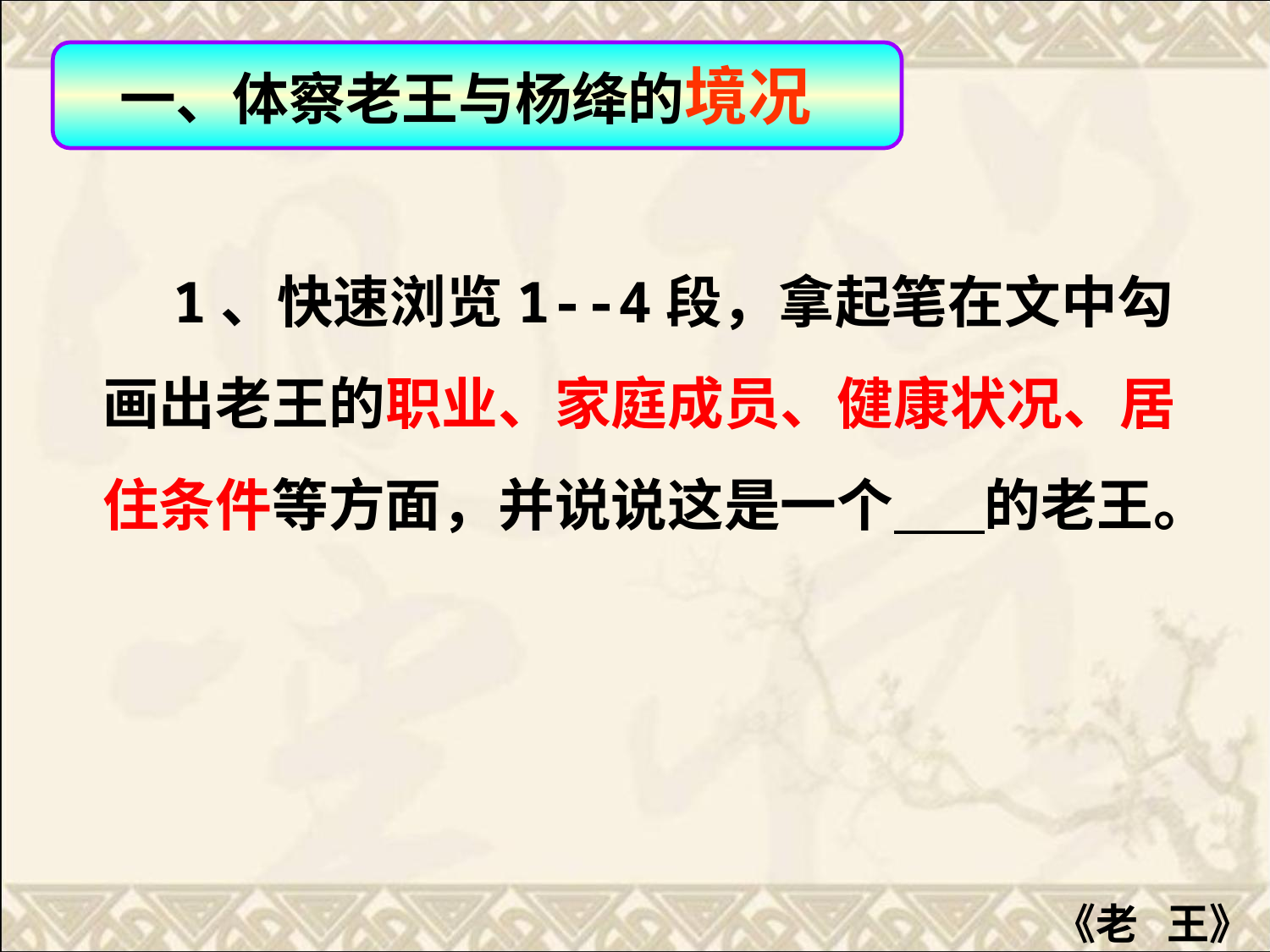

一、体察老王与杨绛的境况

      1、快速浏览1--4段，拿起笔在文中勾画出老王的职业、家庭成员、健康状况、居住条件等方面，并说说这是一个       的老王。
《老   王》